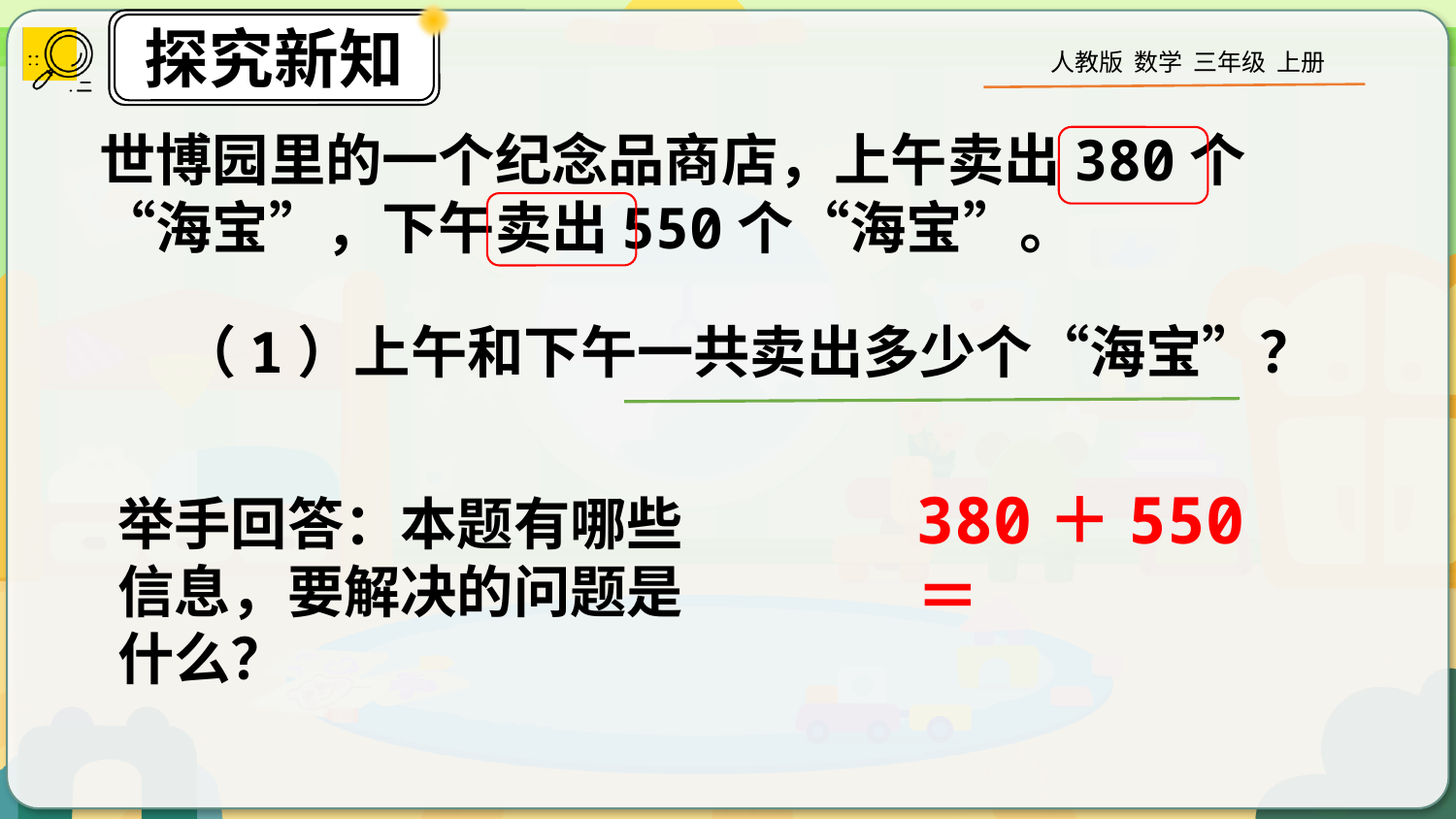

世博园里的一个纪念品商店，上午卖出380个“海宝”，下午卖出550个“海宝”。

（1）上午和下午一共卖出多少个“海宝”？
举手回答：本题有哪些信息，要解决的问题是什么？
380＋550＝